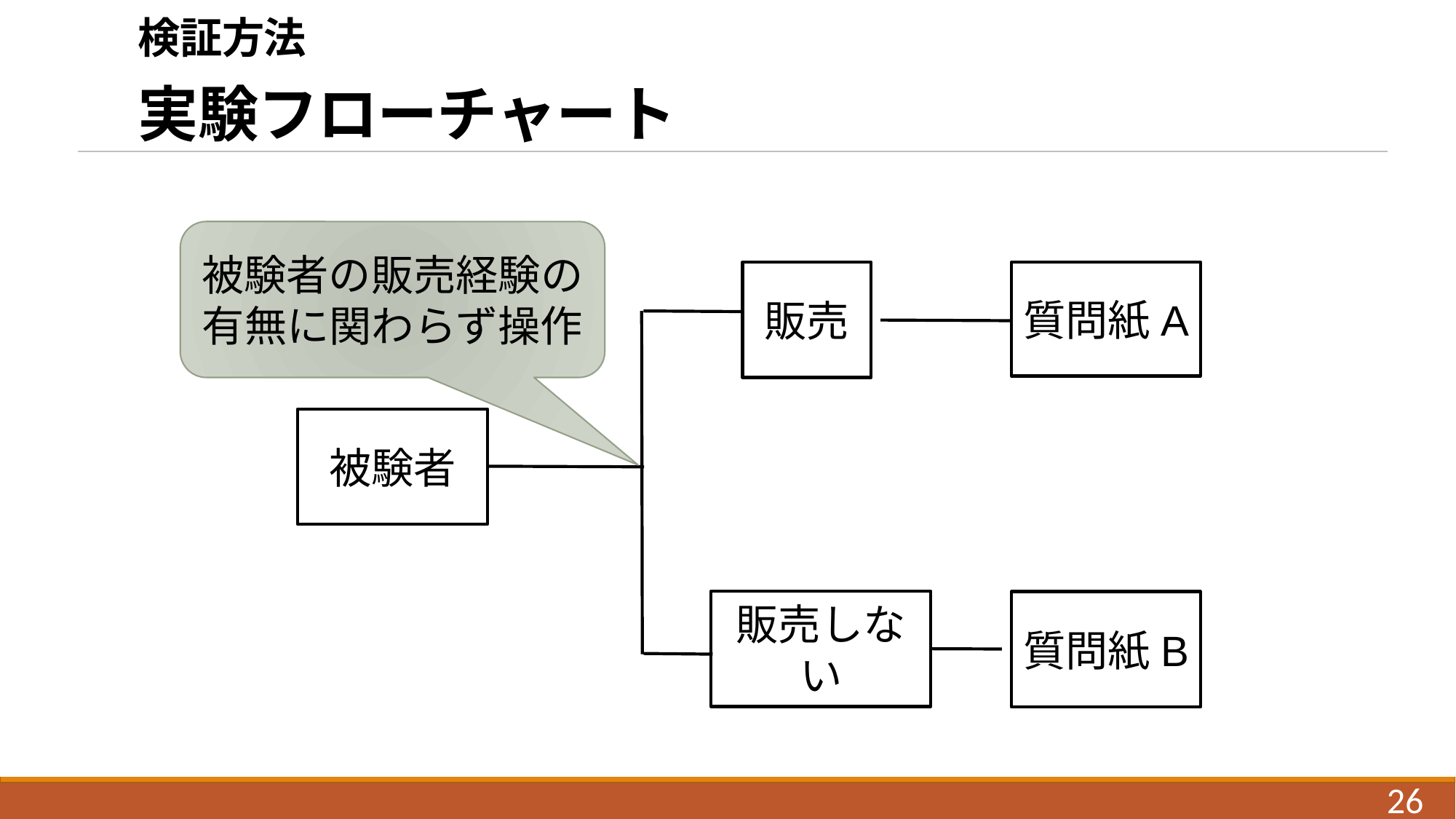

# 検証方法 　 実験フローチャート
被験者の販売経験の有無に関わらず操作
質問紙A
販売
被験者
販売しない
質問紙B
26